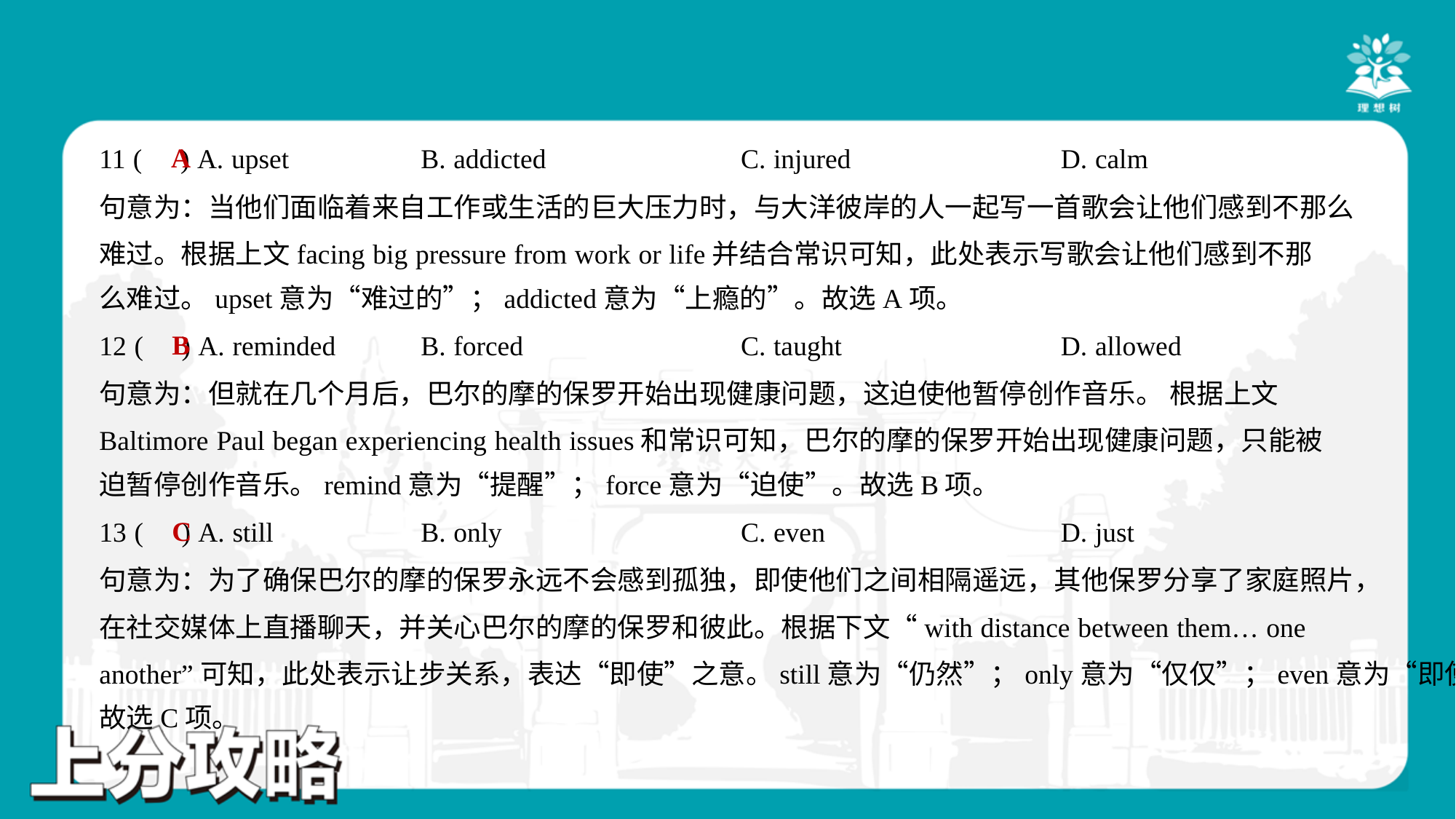

A
11 (     ) A. upset	B. addicted	C. injured	D. calm
句意为：当他们面临着来自工作或生活的巨大压力时，与大洋彼岸的人一起写一首歌会让他们感到不那么
难过。根据上文facing big pressure from work or life并结合常识可知，此处表示写歌会让他们感到不那
么难过。upset意为“难过的”；addicted意为“上瘾的”。故选A项。
B
12 (     ) A. reminded	B. forced	C. taught	D. allowed
句意为：但就在几个月后，巴尔的摩的保罗开始出现健康问题，这迫使他暂停创作音乐。 根据上文
Baltimore Paul began experiencing health issues和常识可知，巴尔的摩的保罗开始出现健康问题，只能被
迫暂停创作音乐。remind意为“提醒”；force意为“迫使”。故选B项。
C
13 (     ) A. still	B. only	C. even	D. just
句意为：为了确保巴尔的摩的保罗永远不会感到孤独，即使他们之间相隔遥远，其他保罗分享了家庭照片，
在社交媒体上直播聊天，并关心巴尔的摩的保罗和彼此。根据下文“with distance between them… one
another”可知，此处表示让步关系，表达“即使”之意。still意为“仍然”；only意为“仅仅”；even意为“即使”。
故选C项。